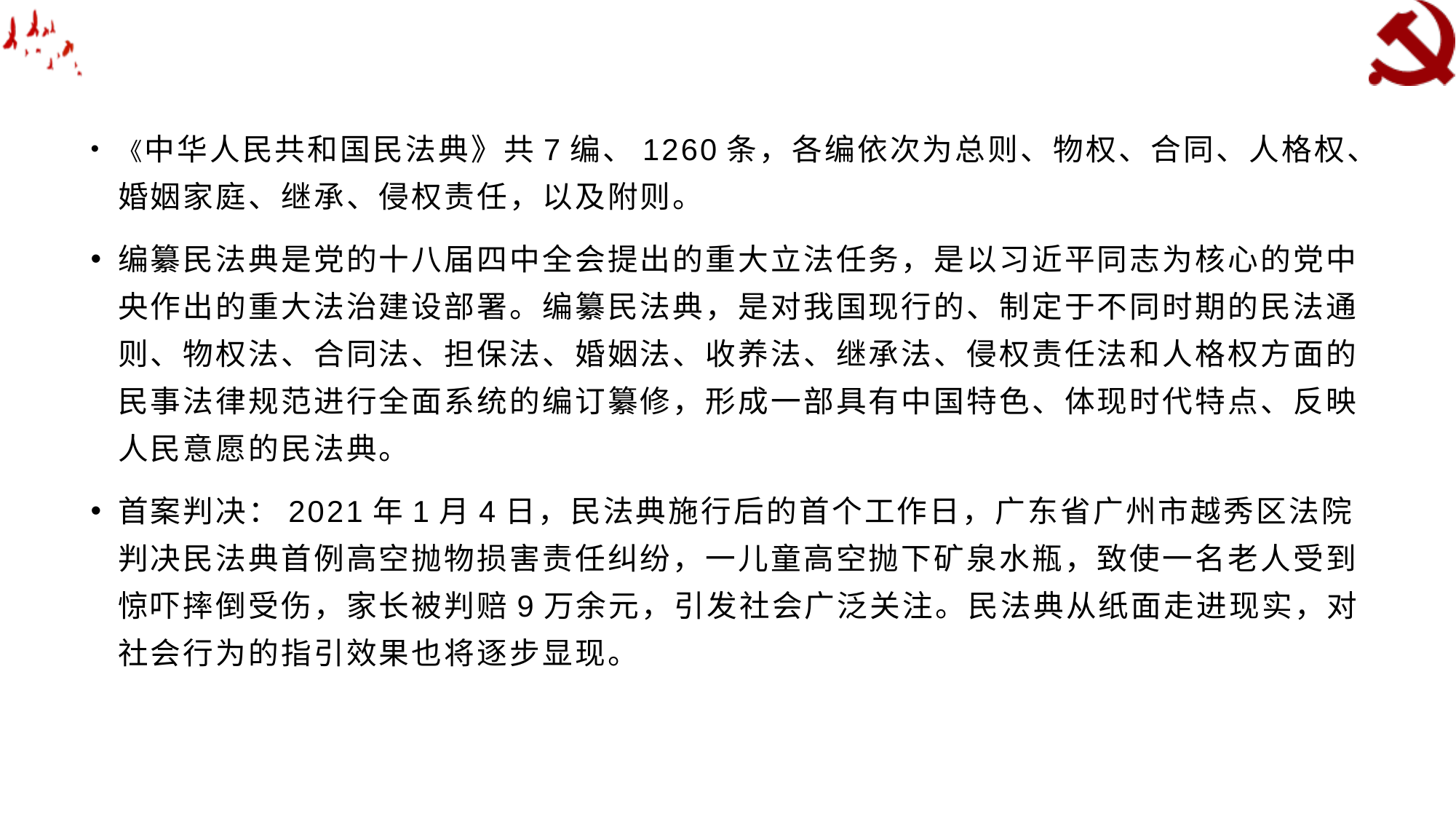

《中华人民共和国民法典》共7编、1260条，各编依次为总则、物权、合同、人格权、婚姻家庭、继承、侵权责任，以及附则。
编纂民法典是党的十八届四中全会提出的重大立法任务，是以习近平同志为核心的党中央作出的重大法治建设部署。编纂民法典，是对我国现行的、制定于不同时期的民法通则、物权法、合同法、担保法、婚姻法、收养法、继承法、侵权责任法和人格权方面的民事法律规范进行全面系统的编订纂修，形成一部具有中国特色、体现时代特点、反映人民意愿的民法典。
首案判决：2021年1月4日，民法典施行后的首个工作日，广东省广州市越秀区法院判决民法典首例高空抛物损害责任纠纷，一儿童高空抛下矿泉水瓶，致使一名老人受到惊吓摔倒受伤，家长被判赔9万余元，引发社会广泛关注。民法典从纸面走进现实，对社会行为的指引效果也将逐步显现。